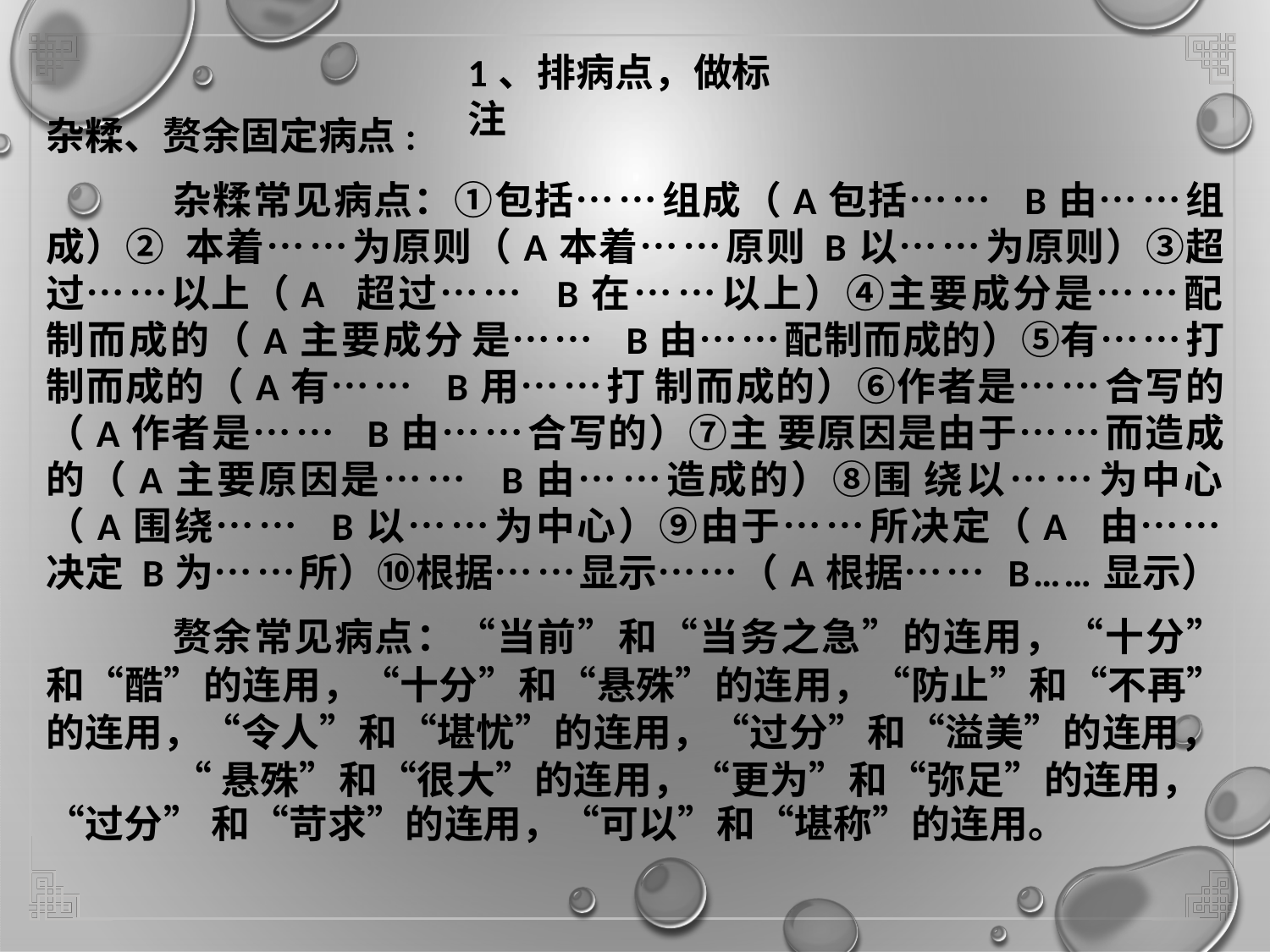

# 1、排病点，做标注
杂糅、赘余固定病点:
杂糅常见病点：①包括……组成（A包括…… B由……组成）②  本着……为原则（A本着……原则 B以……为原则）③超过……以上（A  超过…… B在……以上）④主要成分是……配制而成的（A主要成分 是…… B由……配制而成的）⑤有……打制而成的（A有…… B用……打 制而成的）⑥作者是……合写的（A作者是…… B由……合写的）⑦主 要原因是由于……而造成的（A主要原因是…… B由……造成的）⑧围 绕以……为中心（A围绕…… B以……为中心）⑨由于……所决定（A  由……决定 B为……所）⑩根据……显示……（A根据…… B……显示）
赘余常见病点：“当前”和“当务之急”的连用，“十分” 和“酷”的连用，“十分”和“悬殊”的连用，“防止”和“不再” 的连用，“令人”和“堪忧”的连用，“过分”和“溢美”的连用，
“悬殊”和“很大”的连用，“更为”和“弥足”的连用，“过分” 和“苛求”的连用，“可以”和“堪称”的连用。